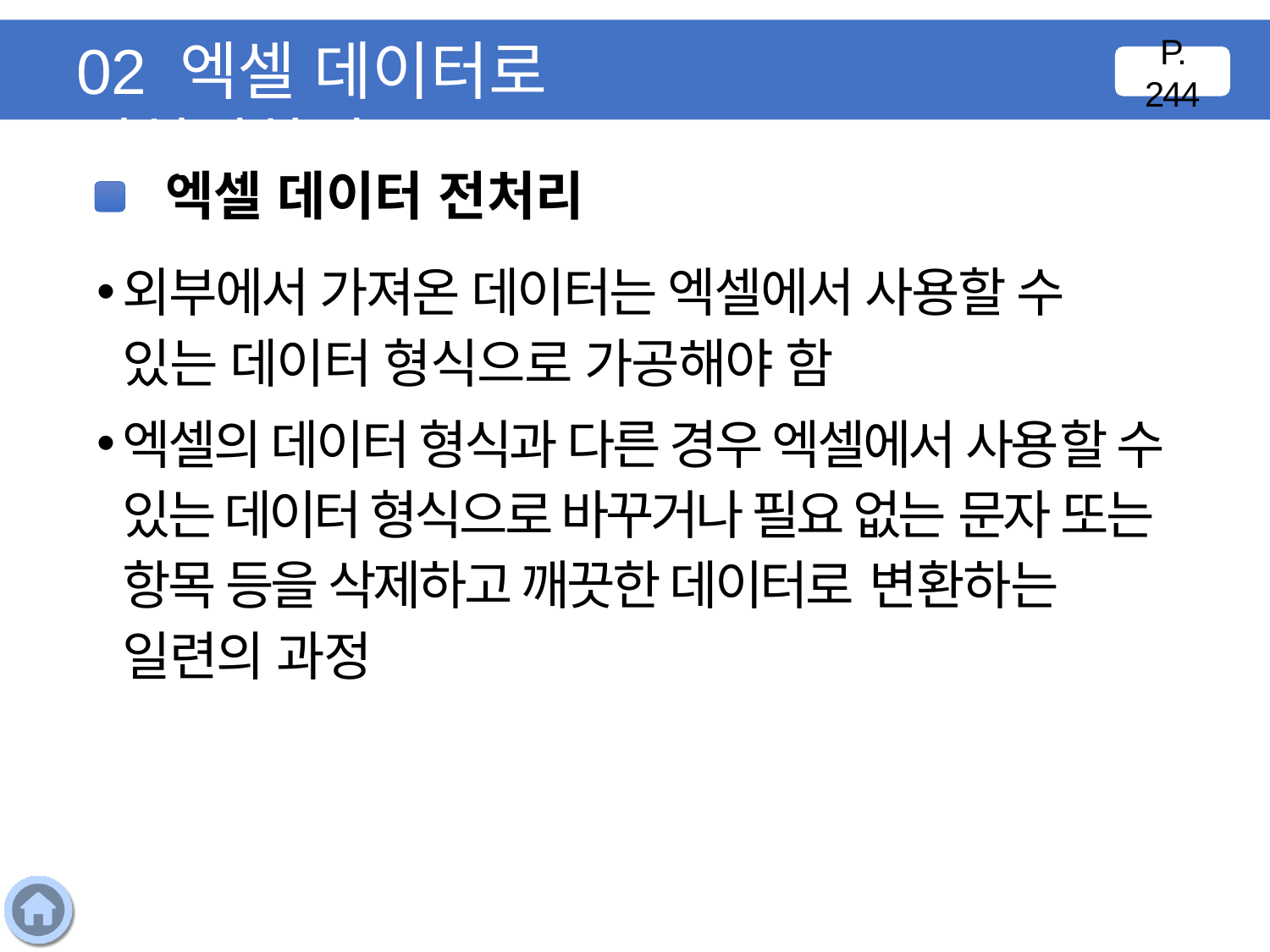

02 엑셀 데이터로 전처리하기
P. 244
엑셀 데이터 전처리

외부에서 가져온 데이터는 엑셀에서 사용할 수 있는 데이터 형식으로 가공해야 함
엑셀의 데이터 형식과 다른 경우 엑셀에서 사용할 수 있는 데이터 형식으로 바꾸거나 필요 없는 문자 또는 항목 등을 삭제하고 깨끗한 데이터로 변환하는 일련의 과정